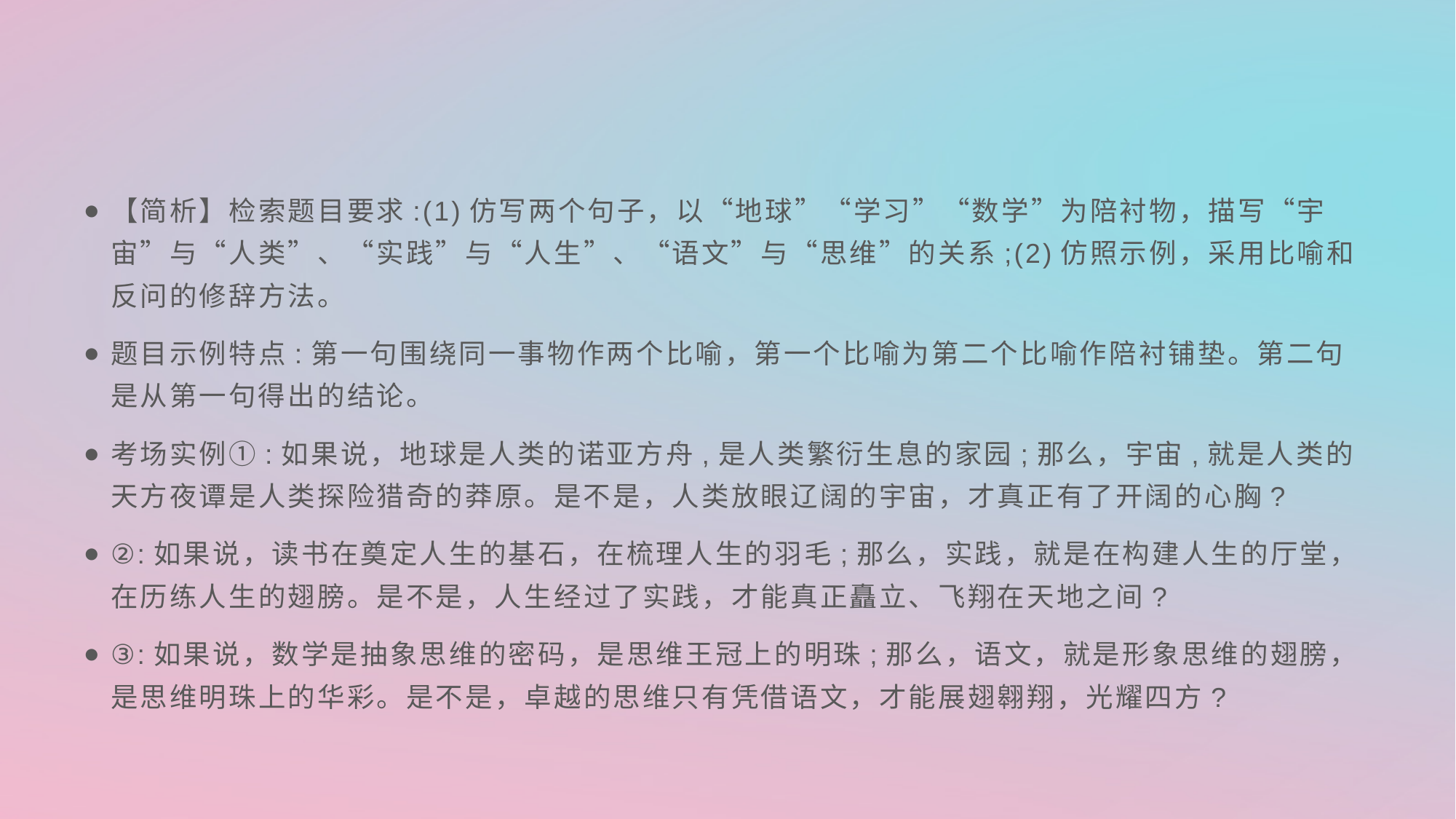

#
【简析】检索题目要求:(1)仿写两个句子，以“地球”“学习”“数学”为陪衬物，描写“宇宙”与“人类”、“实践”与“人生”、“语文”与“思维”的关系;(2)仿照示例，采用比喻和反问的修辞方法。
题目示例特点:第一句围绕同一事物作两个比喻，第一个比喻为第二个比喻作陪衬铺垫。第二句是从第一句得出的结论。
考场实例①:如果说，地球是人类的诺亚方舟,是人类繁衍生息的家园;那么，宇宙,就是人类的天方夜谭是人类探险猎奇的莽原。是不是，人类放眼辽阔的宇宙，才真正有了开阔的心胸?
②:如果说，读书在奠定人生的基石，在梳理人生的羽毛;那么，实践，就是在构建人生的厅堂，在历练人生的翅膀。是不是，人生经过了实践，才能真正矗立、飞翔在天地之间?
③:如果说，数学是抽象思维的密码，是思维王冠上的明珠;那么，语文，就是形象思维的翅膀，是思维明珠上的华彩。是不是，卓越的思维只有凭借语文，才能展翅翱翔，光耀四方?